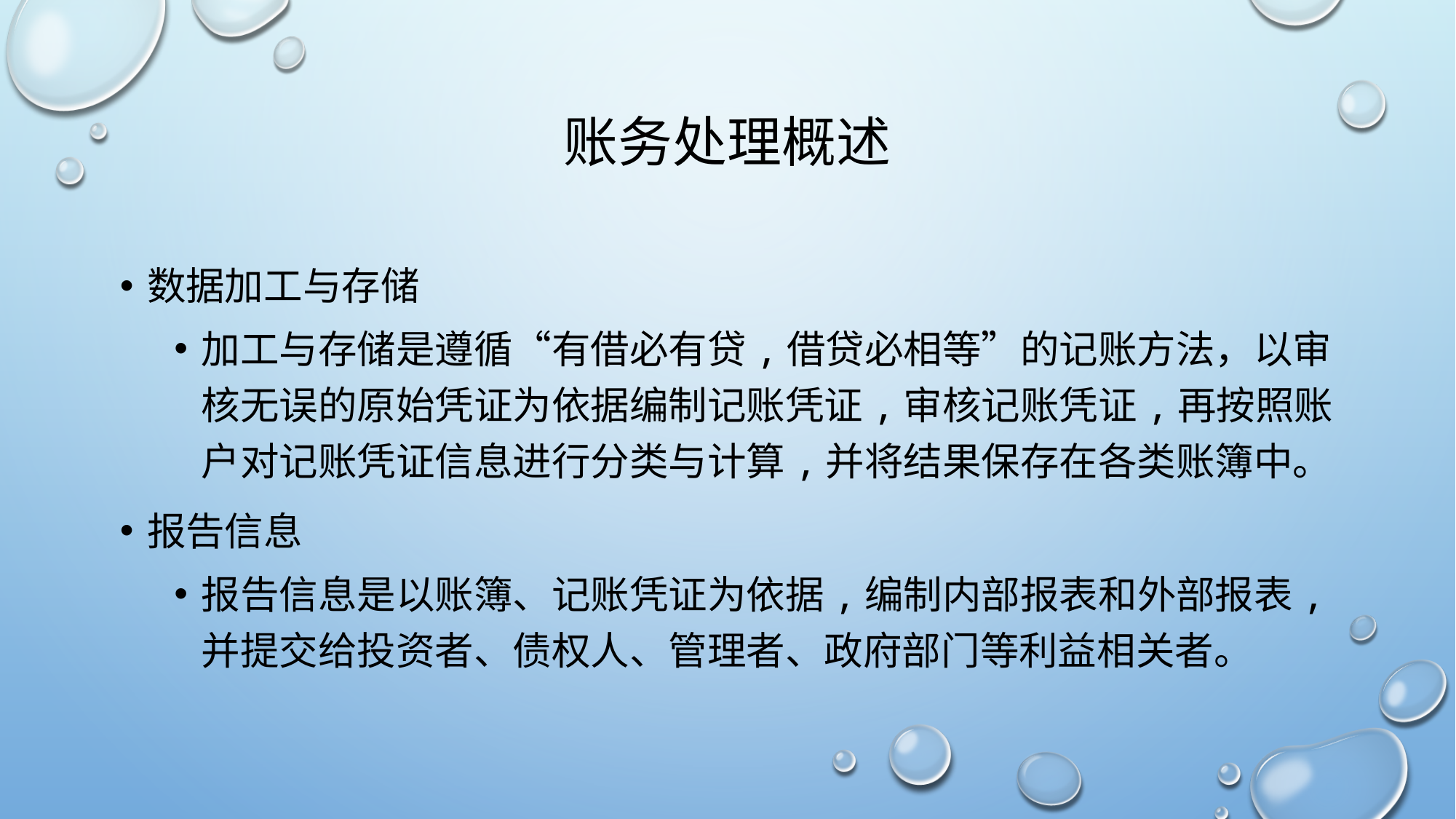

# 账务处理概述
数据加工与存储
加工与存储是遵循“有借必有贷,借贷必相等”的记账方法，以审核无误的原始凭证为依据编制记账凭证,审核记账凭证,再按照账户对记账凭证信息进行分类与计算,并将结果保存在各类账簿中。
报告信息
报告信息是以账簿、记账凭证为依据,编制内部报表和外部报表,并提交给投资者、债权人、管理者、政府部门等利益相关者。